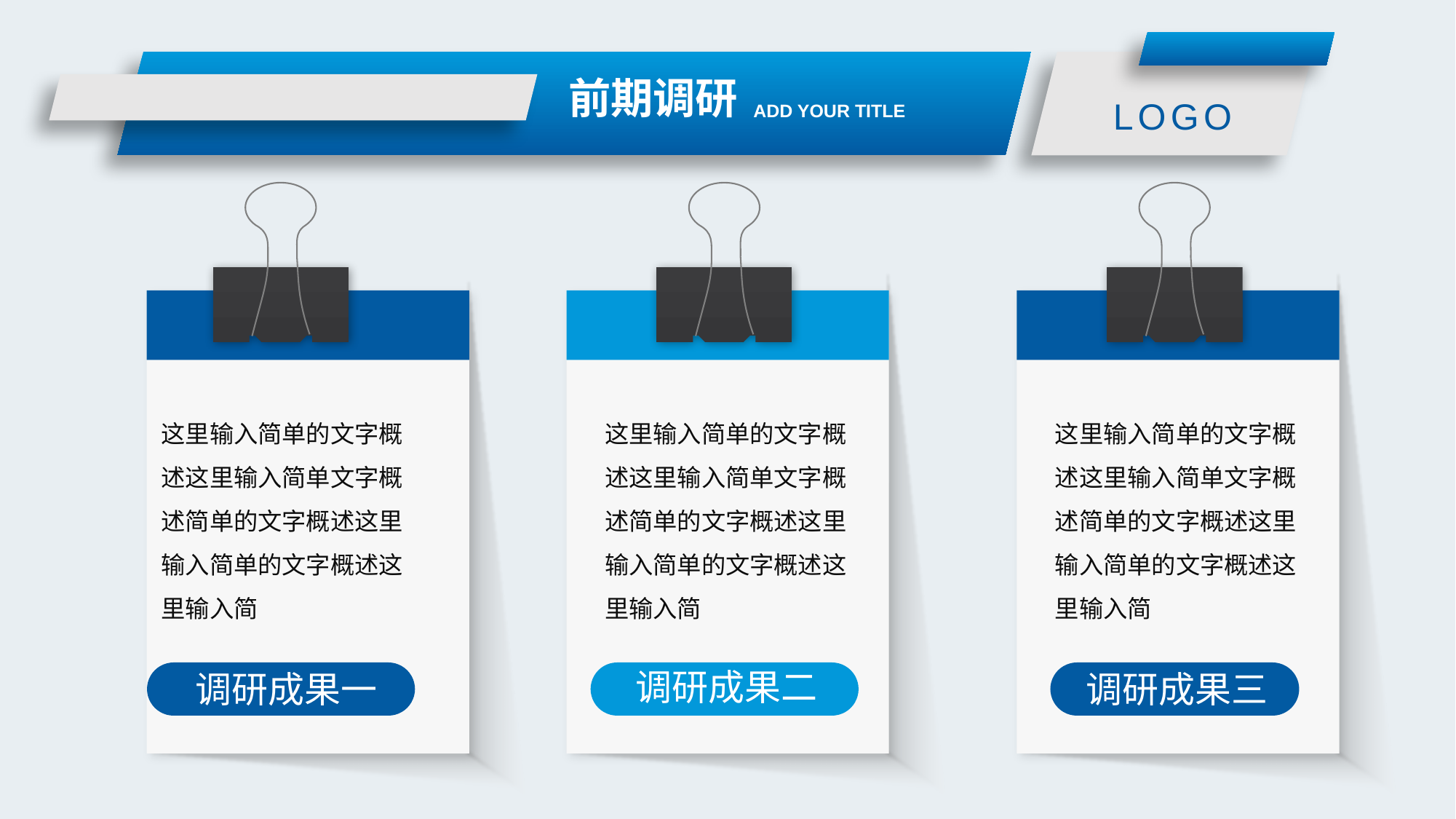

前期调研

LOGO
ADD YOUR TITLE

这里输入简单的文字概述这里输入简单文字概述简单的文字概述这里输入简单的文字概述这里输入简
这里输入简单的文字概述这里输入简单文字概述简单的文字概述这里输入简单的文字概述这里输入简
这里输入简单的文字概述这里输入简单文字概述简单的文字概述这里输入简单的文字概述这里输入简
调研成果二

调研成果三

调研成果一